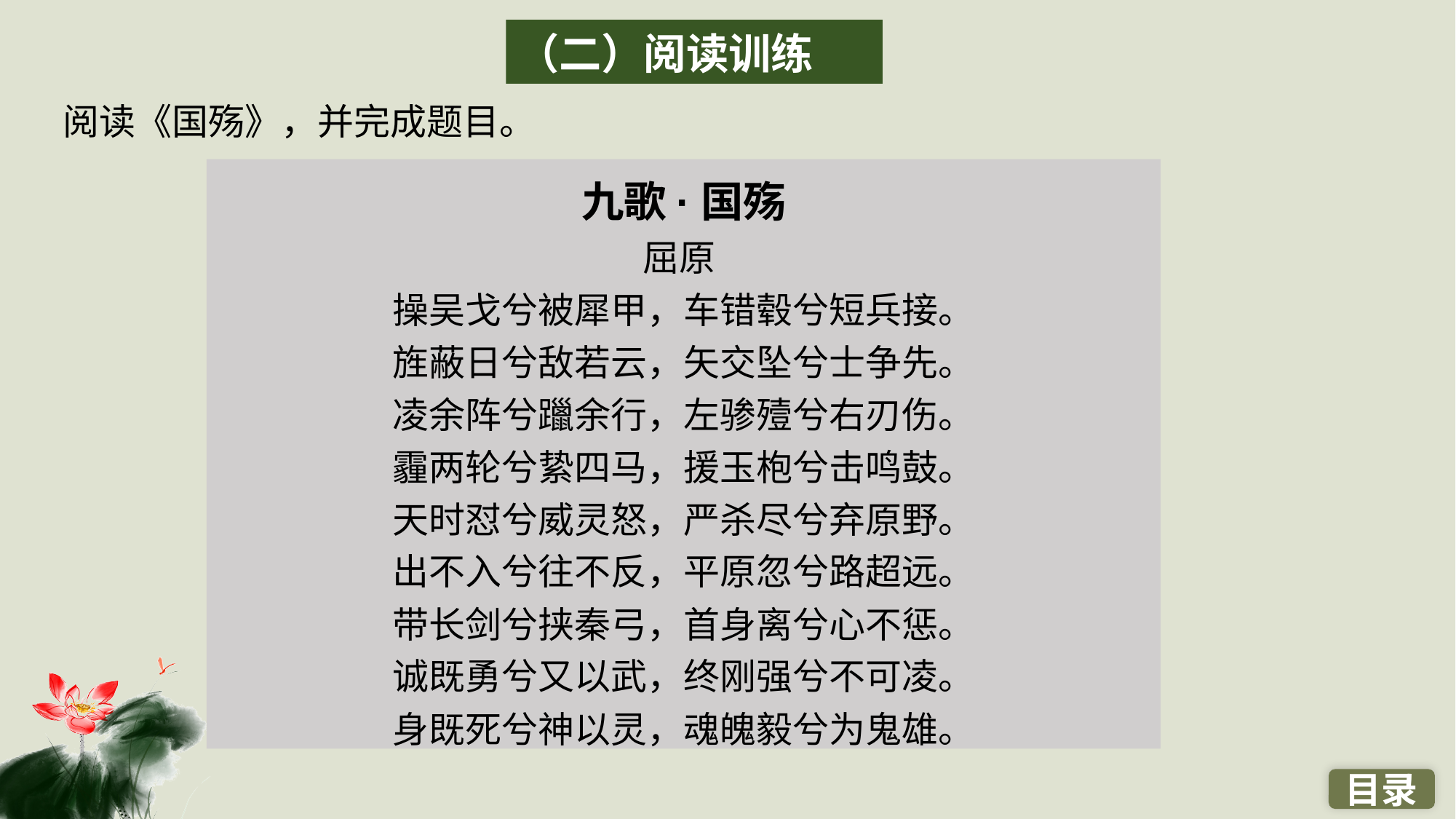

（二）阅读训练
阅读《国殇》，并完成题目。
九歌·国殇
屈原
操吴戈兮被犀甲，车错毂兮短兵接。
旌蔽日兮敌若云，矢交坠兮士争先。
凌余阵兮躐余行，左骖殪兮右刃伤。
霾两轮兮絷四马，援玉枹兮击鸣鼓。
天时怼兮威灵怒，严杀尽兮弃原野。
出不入兮往不反，平原忽兮路超远。
带长剑兮挟秦弓，首身离兮心不惩。
诚既勇兮又以武，终刚强兮不可凌。
身既死兮神以灵，魂魄毅兮为鬼雄。